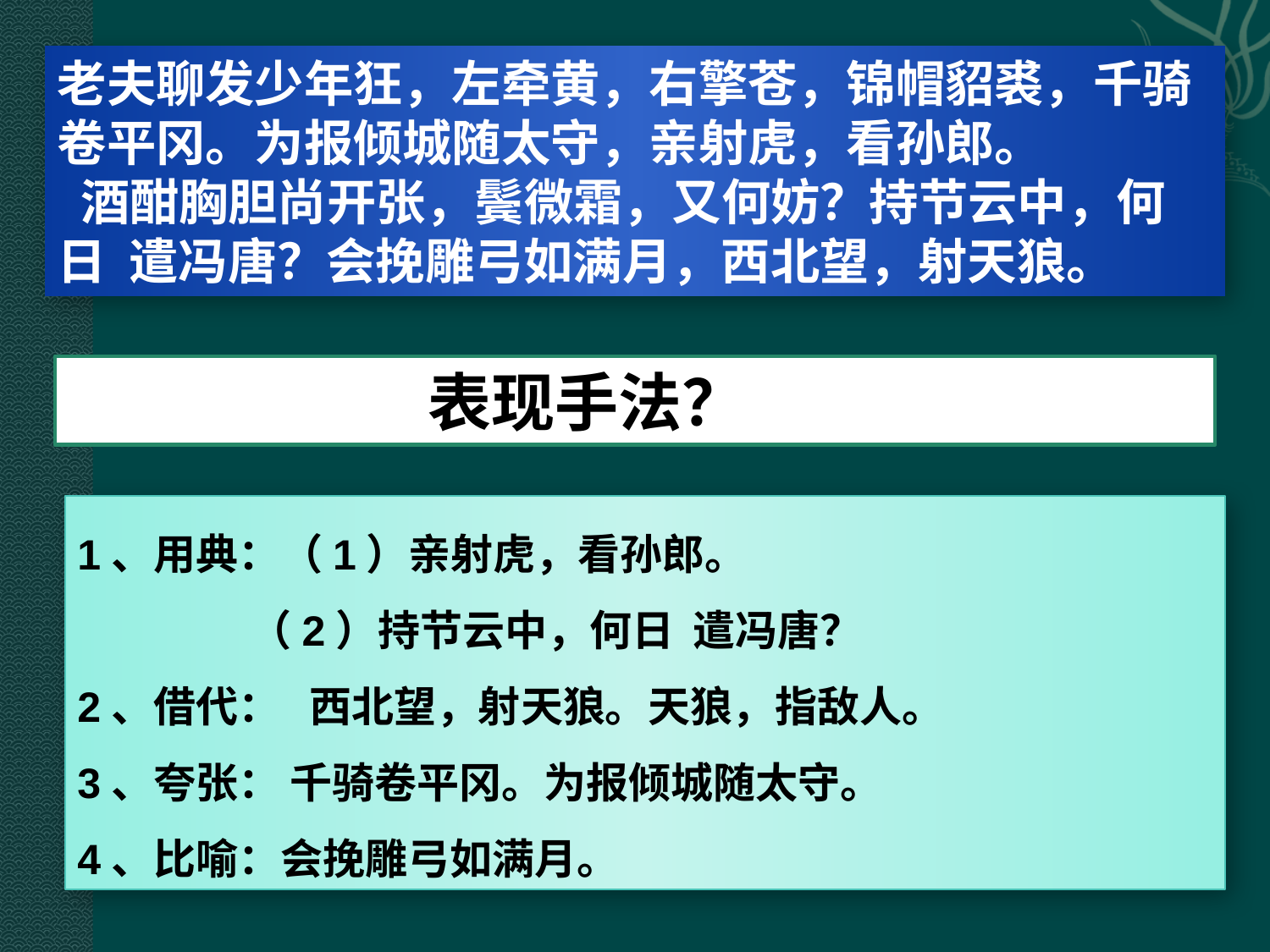

老夫聊发少年狂，左牵黄，右擎苍，锦帽貂裘，千骑卷平冈。为报倾城随太守，亲射虎，看孙郎。
 酒酣胸胆尚开张，鬓微霜，又何妨？持节云中，何日  遣冯唐？会挽雕弓如满月，西北望，射天狼。
                        表现手法？

1、用典：（1）亲射虎，看孙郎。
                 （2）持节云中，何日  遣冯唐？
2、借代：   西北望，射天狼。天狼，指敌人。
3、夸张： 千骑卷平冈。为报倾城随太守。
4、比喻：会挽雕弓如满月。